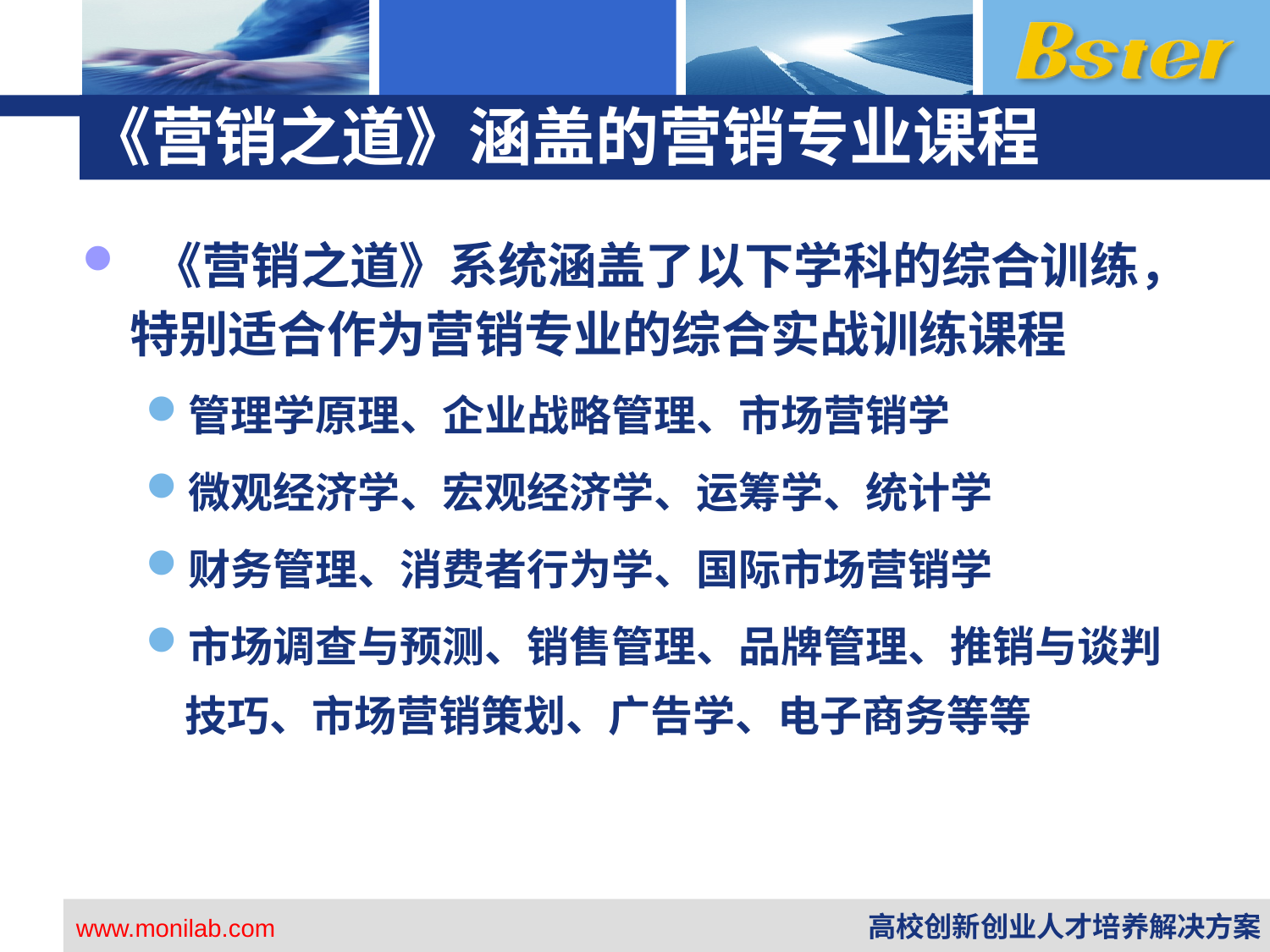

# 《营销之道》涵盖的营销专业课程
 《营销之道》系统涵盖了以下学科的综合训练，特别适合作为营销专业的综合实战训练课程
管理学原理、企业战略管理、市场营销学
微观经济学、宏观经济学、运筹学、统计学
财务管理、消费者行为学、国际市场营销学
市场调查与预测、销售管理、品牌管理、推销与谈判技巧、市场营销策划、广告学、电子商务等等